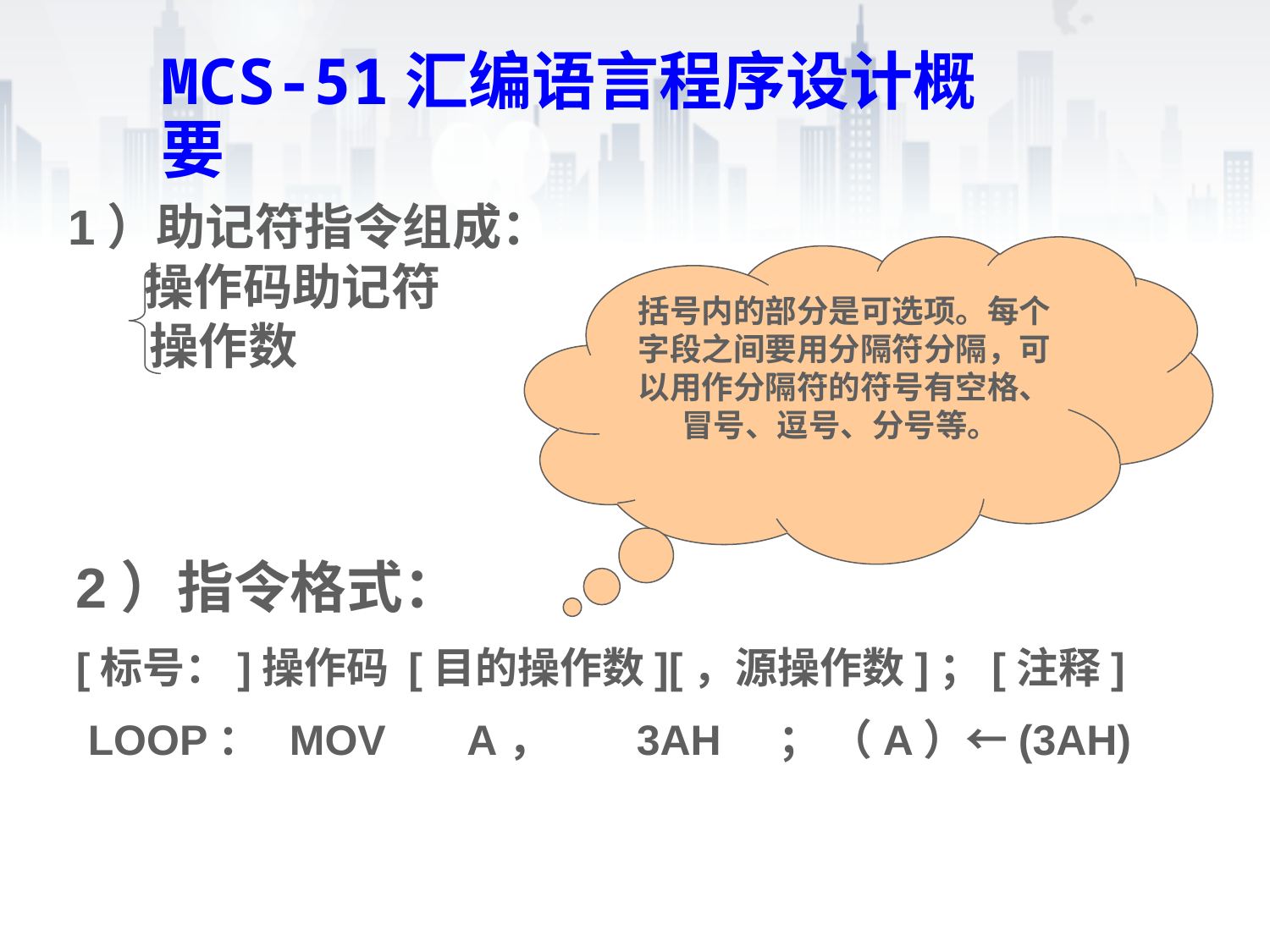

# MCS-51汇编语言程序设计概要
1）助记符指令组成：
   操作码助记符
  操作数
括号内的部分是可选项。每个字段之间要用分隔符分隔，可以用作分隔符的符号有空格、冒号、逗号、分号等。

2）指令格式：
[标号：]操作码 [目的操作数][，源操作数]；[注释]
 LOOP：  MOV       A，        3AH    ； （A）←(3AH)